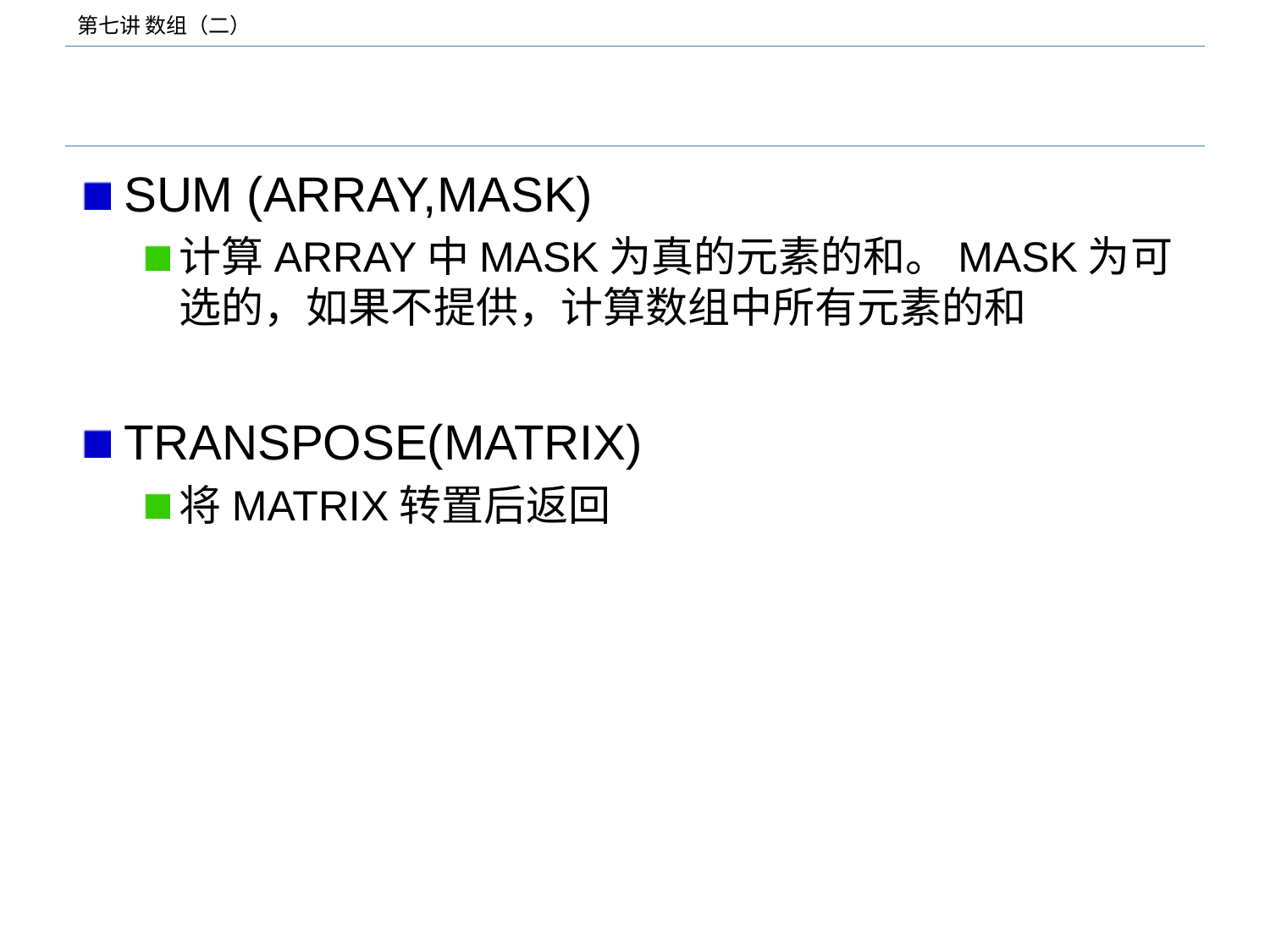

#
SUM (ARRAY,MASK)
计算ARRAY中MASK为真的元素的和。MASK为可选的，如果不提供，计算数组中所有元素的和

TRANSPOSE(MATRIX)
将MATRIX转置后返回